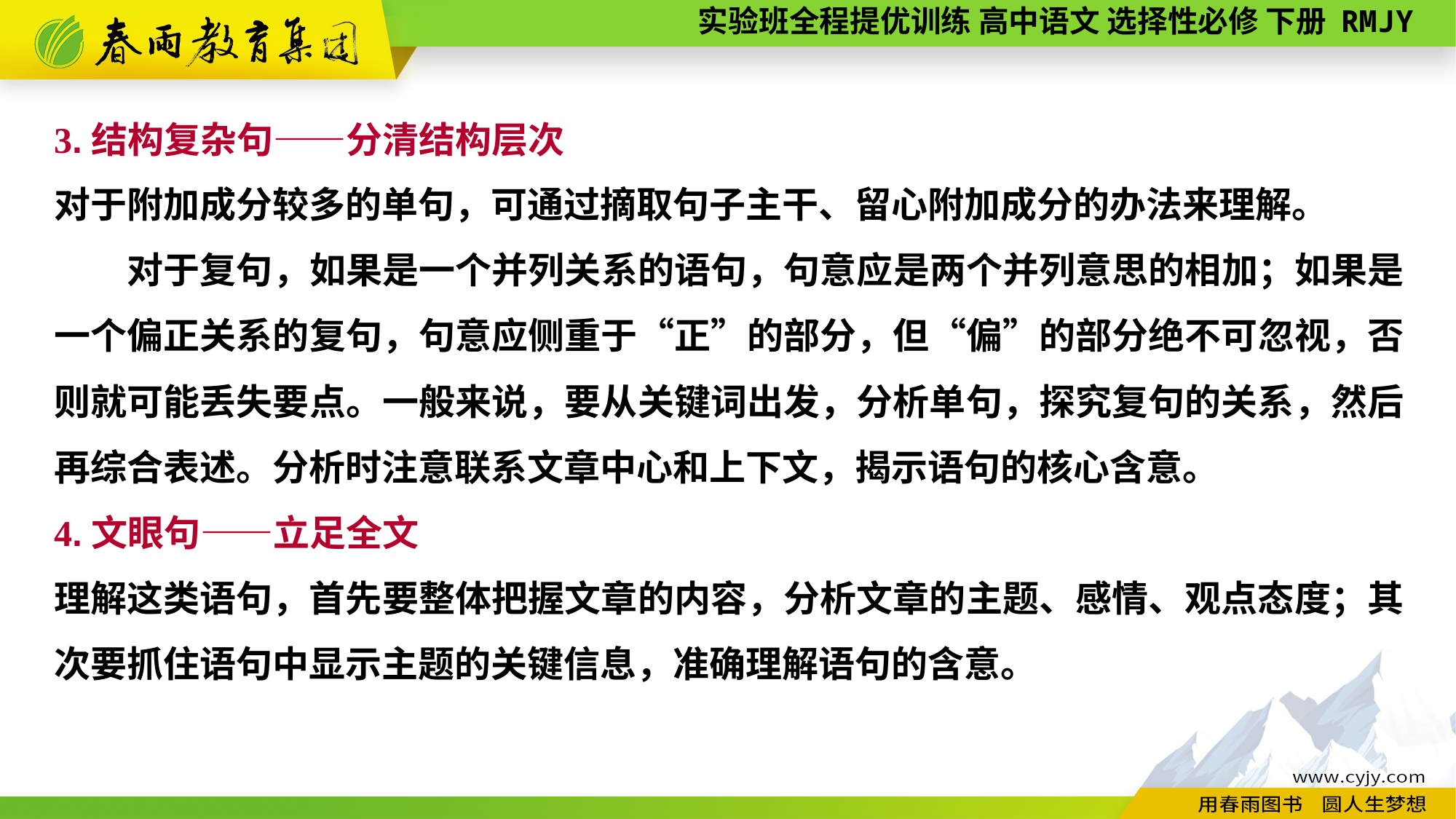

3.结构复杂句——分清结构层次
对于附加成分较多的单句，可通过摘取句子主干、留心附加成分的办法来理解。
对于复句，如果是一个并列关系的语句，句意应是两个并列意思的相加；如果是一个偏正关系的复句，句意应侧重于“正”的部分，但“偏”的部分绝不可忽视，否则就可能丢失要点。一般来说，要从关键词出发，分析单句，探究复句的关系，然后再综合表述。分析时注意联系文章中心和上下文，揭示语句的核心含意。
4.文眼句——立足全文
理解这类语句，首先要整体把握文章的内容，分析文章的主题、感情、观点态度；其次要抓住语句中显示主题的关键信息，准确理解语句的含意。